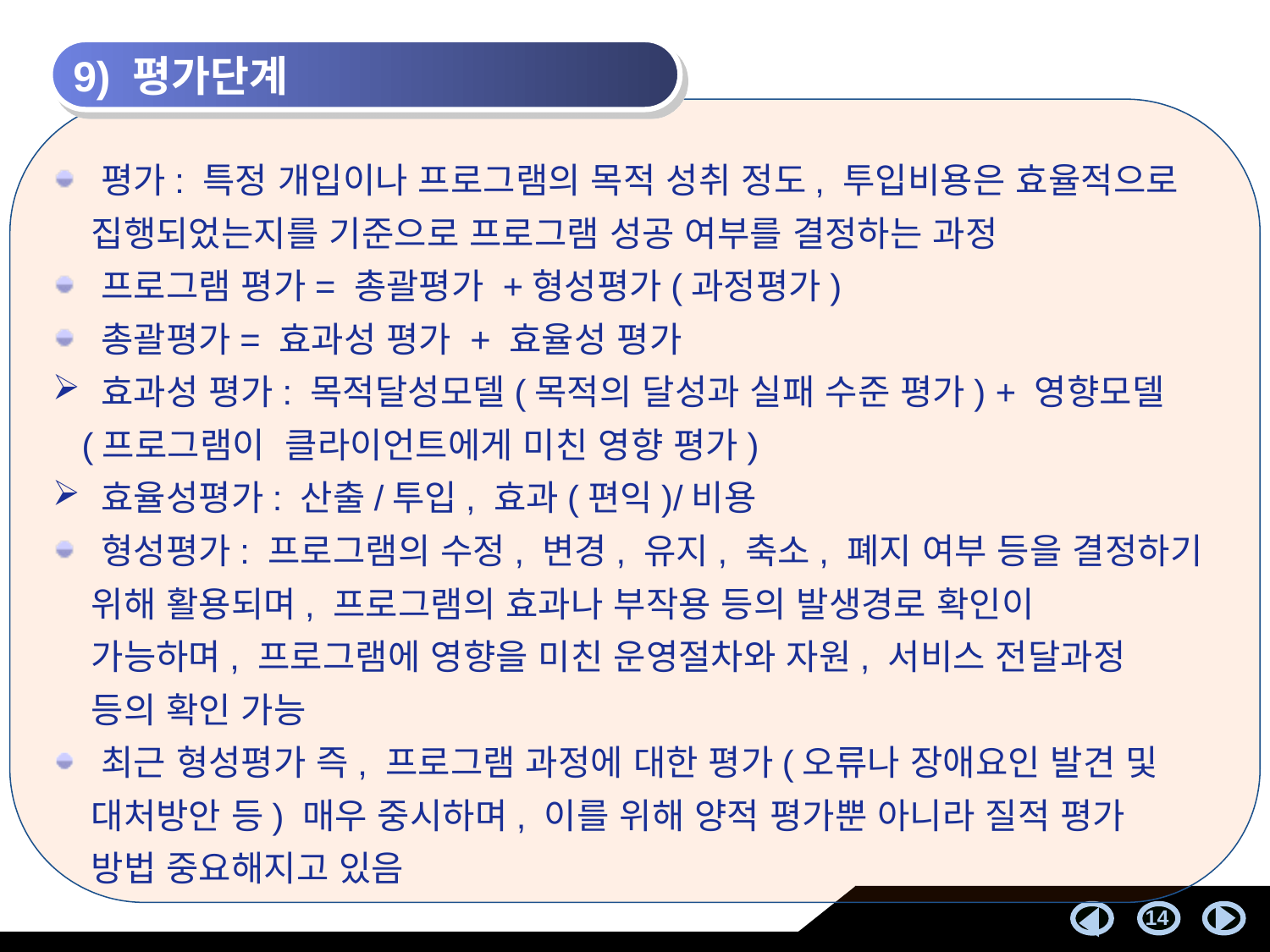

9) 평가단계

 평가: 특정 개입이나 프로그램의 목적 성취 정도, 투입비용은 효율적으로
   집행되었는지를 기준으로 프로그램 성공 여부를 결정하는 과정
 프로그램 평가= 총괄평가 +형성평가(과정평가)
 총괄평가= 효과성 평가 + 효율성 평가
 효과성 평가: 목적달성모델(목적의 달성과 실패 수준 평가) + 영향모델
   (프로그램이  클라이언트에게 미친 영향 평가)
 효율성평가: 산출/투입, 효과(편익)/비용
 형성평가: 프로그램의 수정, 변경, 유지, 축소, 폐지 여부 등을 결정하기
   위해 활용되며, 프로그램의 효과나 부작용 등의 발생경로 확인이
   가능하며, 프로그램에 영향을 미친 운영절차와 자원, 서비스 전달과정
   등의 확인 가능
 최근 형성평가 즉, 프로그램 과정에 대한 평가(오류나 장애요인 발견 및
   대처방안 등) 매우 중시하며, 이를 위해 양적 평가뿐 아니라 질적 평가
   방법 중요해지고 있음